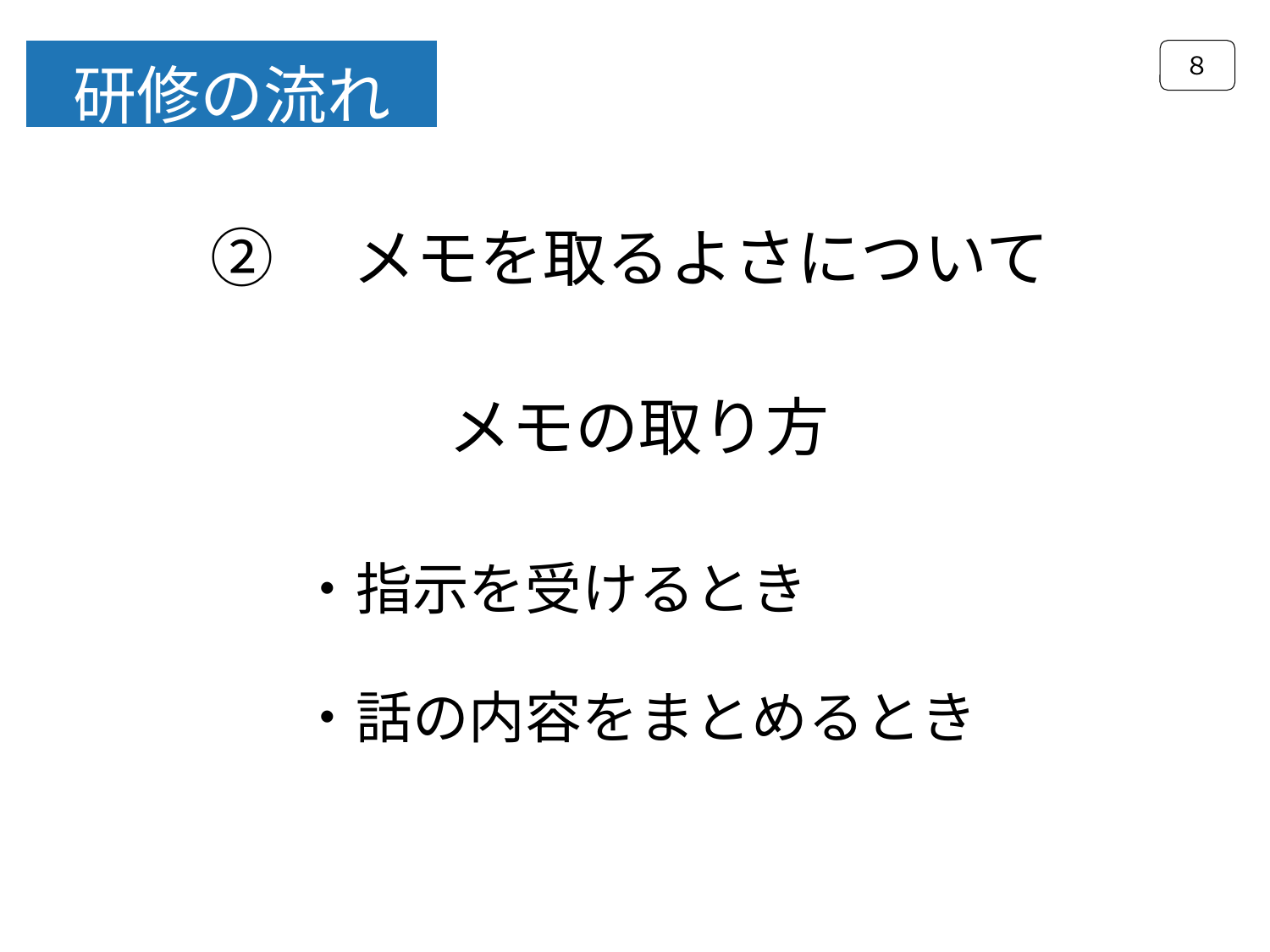

８
研修の流れ
②　メモを取るよさについて
メモの取り方
・指示を受けるとき
・話の内容をまとめるとき